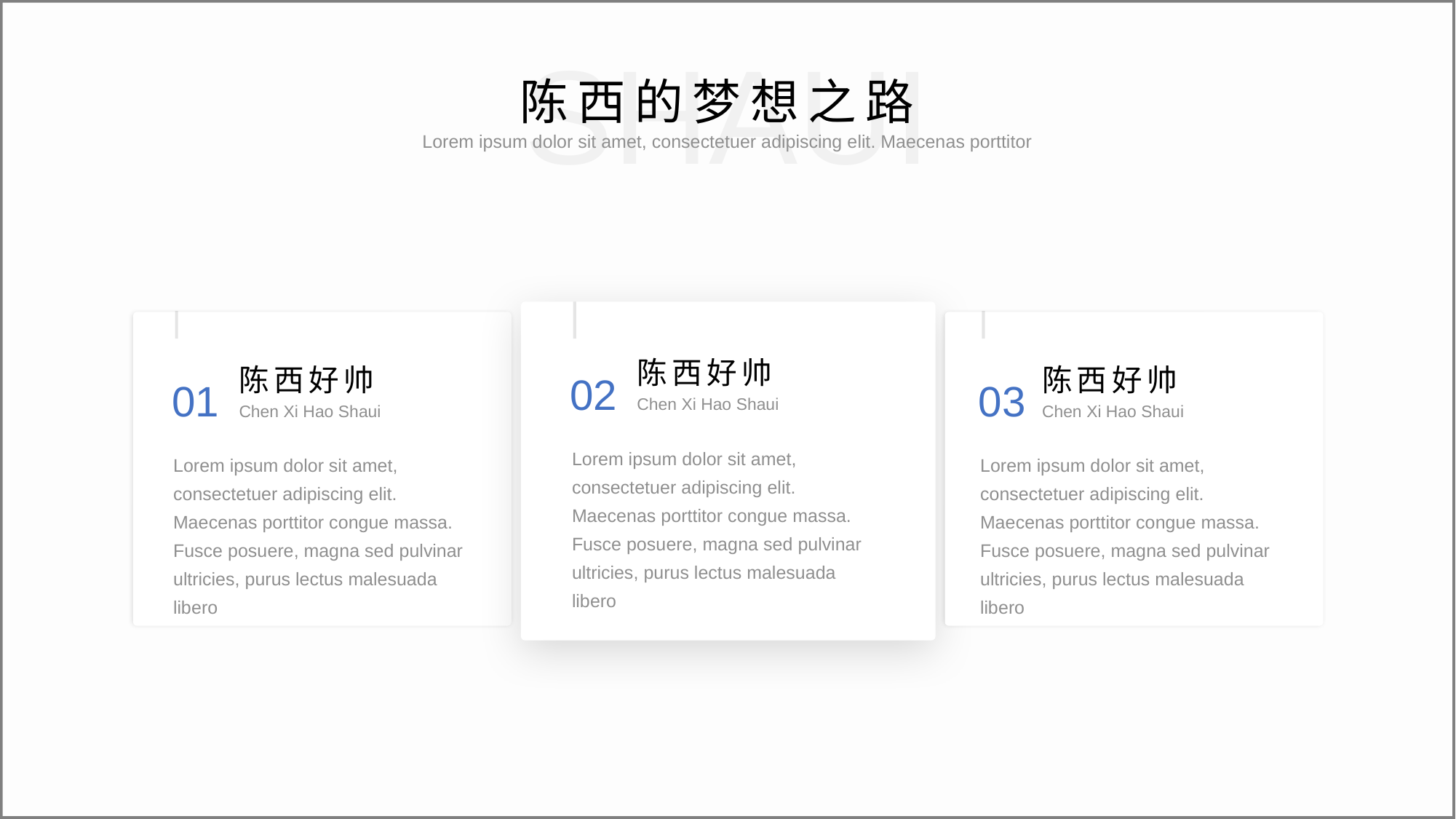

SHAUI
陈西的梦想之路
Lorem ipsum dolor sit amet, consectetuer adipiscing elit. Maecenas porttitor

陈西好帅
陈西好帅
陈西好帅
02
01
03
Chen Xi Hao Shaui
Chen Xi Hao Shaui
Chen Xi Hao Shaui
Lorem ipsum dolor sit amet, consectetuer adipiscing elit. Maecenas porttitor congue massa. Fusce posuere, magna sed pulvinar ultricies, purus lectus malesuada libero
Lorem ipsum dolor sit amet, consectetuer adipiscing elit. Maecenas porttitor congue massa. Fusce posuere, magna sed pulvinar ultricies, purus lectus malesuada libero
Lorem ipsum dolor sit amet, consectetuer adipiscing elit. Maecenas porttitor congue massa. Fusce posuere, magna sed pulvinar ultricies, purus lectus malesuada libero